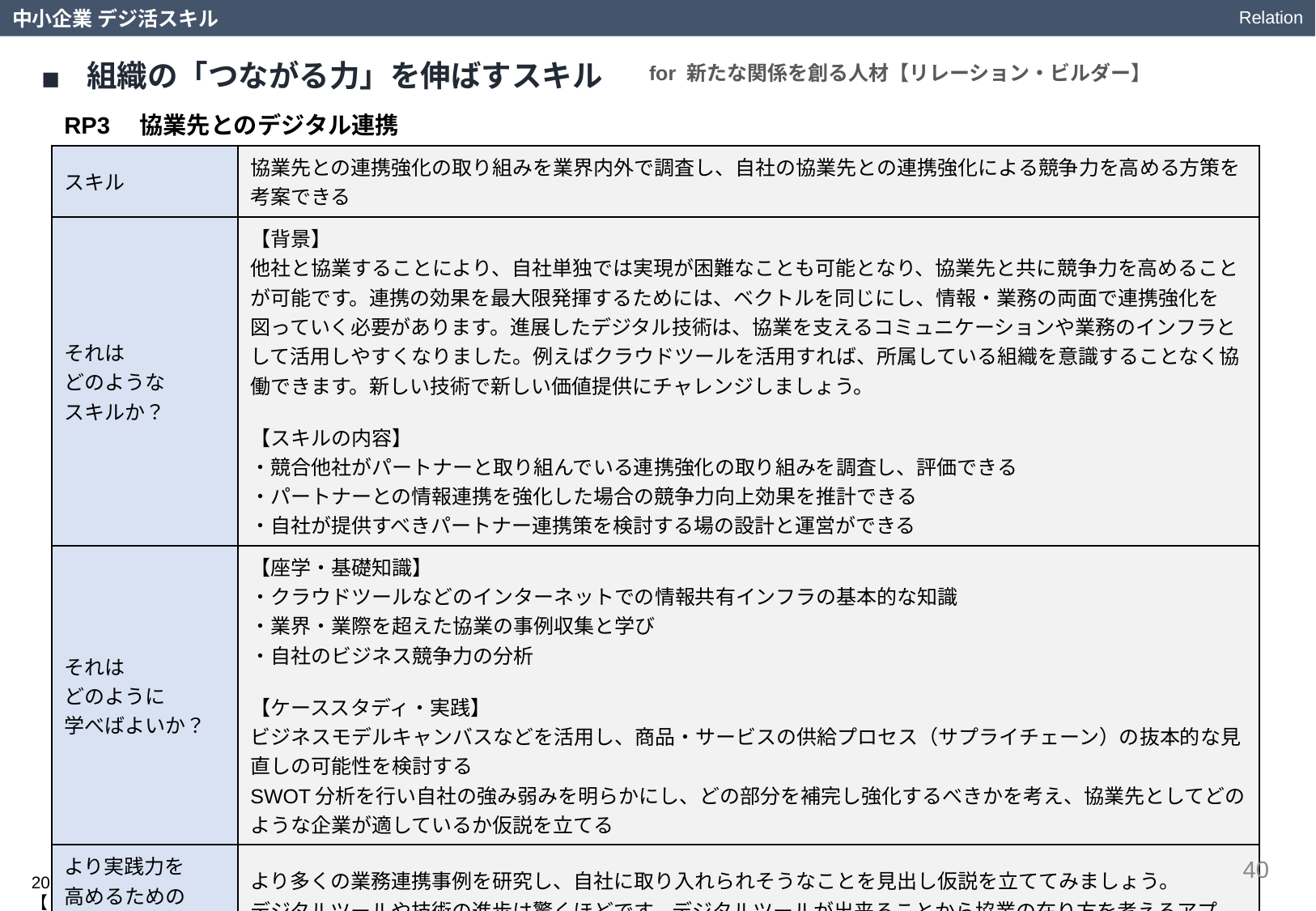

Relation
中小企業 デジ活スキル
組織の「つながる力」を伸ばすスキル
for 新たな関係を創る人材【リレーション・ビルダー】
RP3　協業先とのデジタル連携
| スキル | 協業先との連携強化の取り組みを業界内外で調査し、自社の協業先との連携強化による競争力を高める方策を考案できる |
| --- | --- |
| それは どのような スキルか？ | 【背景】 他社と協業することにより、自社単独では実現が困難なことも可能となり、協業先と共に競争力を高めることが可能です。連携の効果を最大限発揮するためには、ベクトルを同じにし、情報・業務の両面で連携強化を図っていく必要があります。進展したデジタル技術は、協業を支えるコミュニケーションや業務のインフラとして活用しやすくなりました。例えばクラウドツールを活用すれば、所属している組織を意識することなく協働できます。新しい技術で新しい価値提供にチャレンジしましょう。 【スキルの内容】 ・競合他社がパートナーと取り組んでいる連携強化の取り組みを調査し、評価できる ・パートナーとの情報連携を強化した場合の競争力向上効果を推計できる ・自社が提供すべきパートナー連携策を検討する場の設計と運営ができる |
| それは どのように 学べばよいか？ | 【座学・基礎知識】 ・クラウドツールなどのインターネットでの情報共有インフラの基本的な知識 ・業界・業際を超えた協業の事例収集と学び ・自社のビジネス競争力の分析 【ケーススタディ・実践】 ビジネスモデルキャンバスなどを活用し、商品・サービスの供給プロセス（サプライチェーン）の抜本的な見直しの可能性を検討する SWOT分析を行い自社の強み弱みを明らかにし、どの部分を補完し強化するべきかを考え、協業先としてどのような企業が適しているか仮説を立てる |
| より実践力を 高めるための 視点や考え方は？ | より多くの業務連携事例を研究し、自社に取り入れられそうなことを見出し仮説を立ててみましょう。 デジタルツールや技術の進歩は驚くほどです。デジタルツールが出来ることから協業の在り方を考えるアプローチも有効です。世の中の情報にアンテナを張り、情報を集めて自ら試してみましょう。 |
40